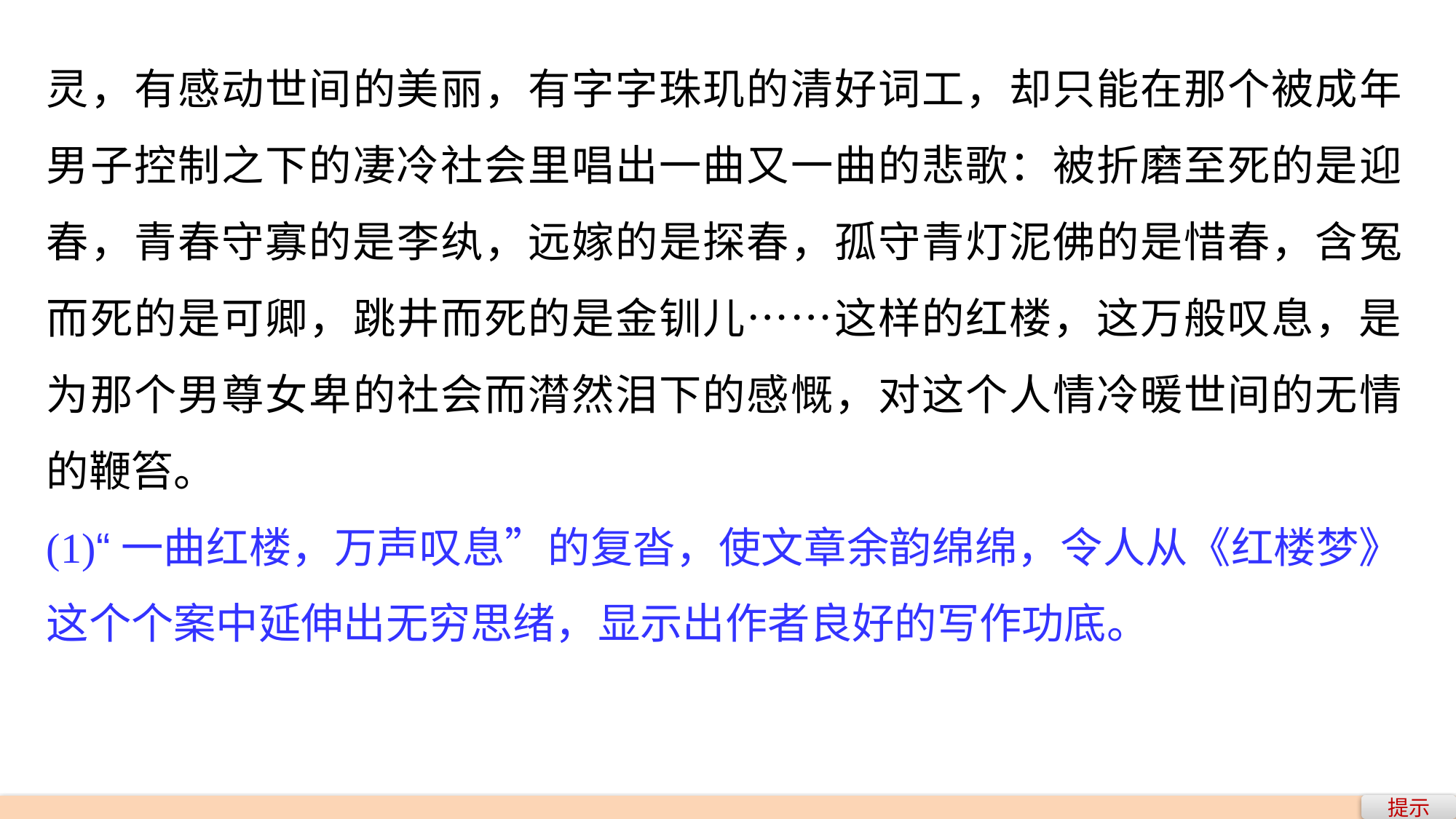

灵，有感动世间的美丽，有字字珠玑的清好词工，却只能在那个被成年男子控制之下的凄冷社会里唱出一曲又一曲的悲歌：被折磨至死的是迎春，青春守寡的是李纨，远嫁的是探春，孤守青灯泥佛的是惜春，含冤而死的是可卿，跳井而死的是金钏儿……这样的红楼，这万般叹息，是为那个男尊女卑的社会而潸然泪下的感慨，对这个人情冷暖世间的无情的鞭笞。
(1)“一曲红楼，万声叹息”的复沓，使文章余韵绵绵，令人从《红楼梦》这个个案中延伸出无穷思绪，显示出作者良好的写作功底。
提示